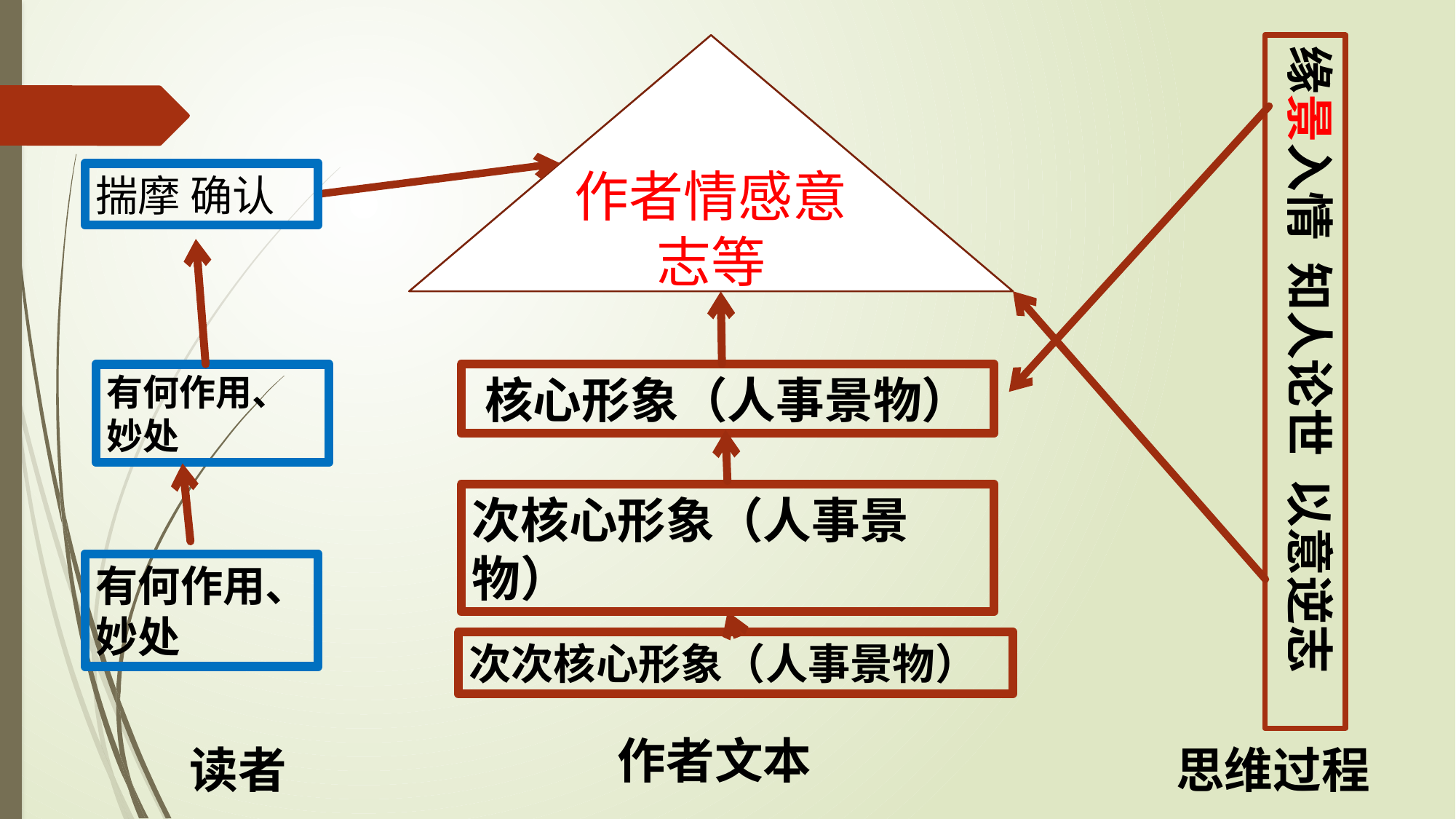

作者情感意志等
缘景入情  知人论世  以意逆志
揣摩 确认
有何作用、妙处
核心形象（人事景物）
次核心形象（人事景物）
有何作用、妙处
次次核心形象（人事景物）
作者文本
读者
思维过程